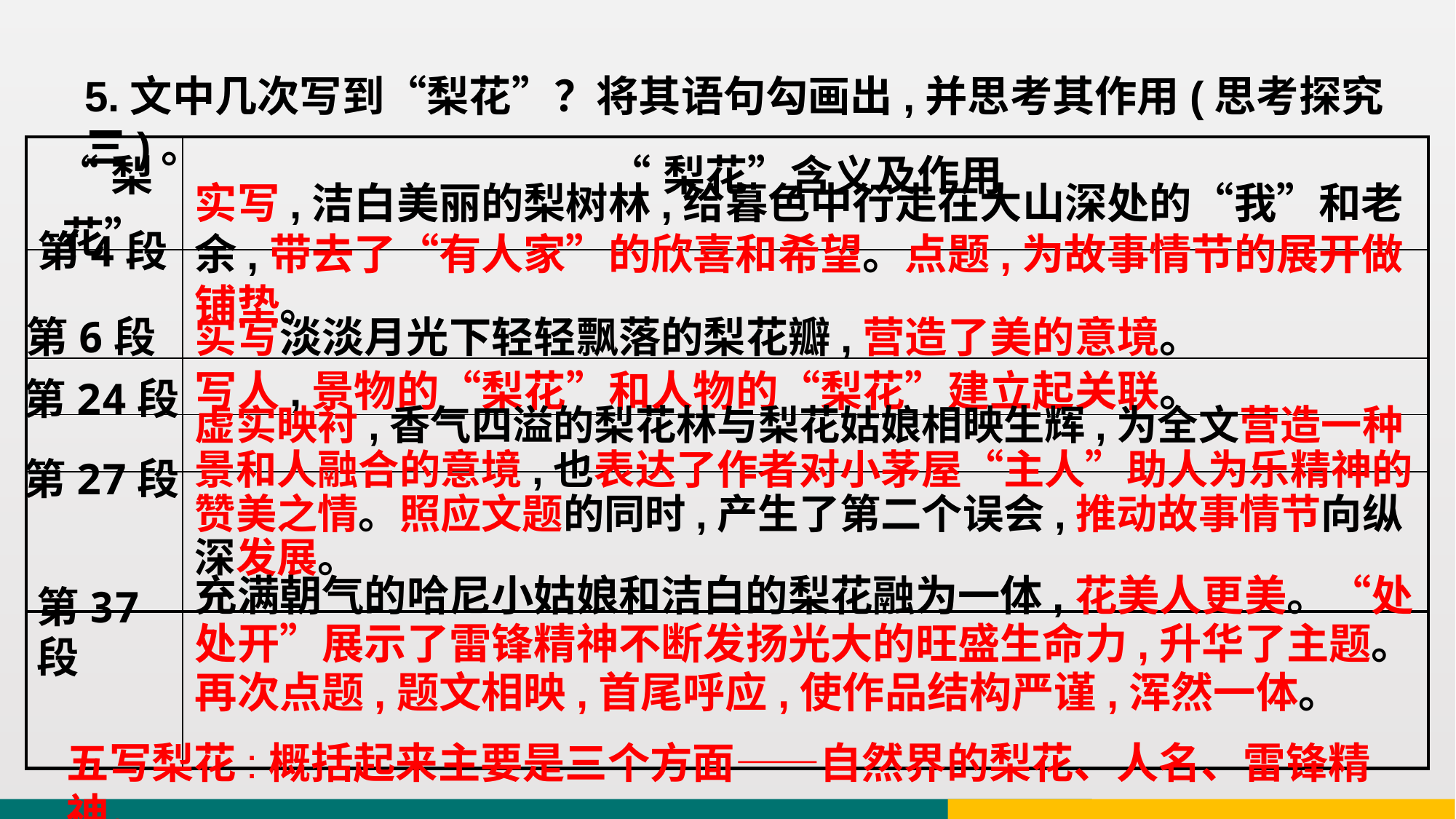

5.文中几次写到“梨花”？将其语句勾画出,并思考其作用(思考探究三)。
| “梨花” | “梨花”含义及作用 |
| --- | --- |
|  |  |
|  |  |
|  |  |
|  |  |
|  |  |
实写,洁白美丽的梨树林,给暮色中行走在大山深处的“我”和老余,带去了“有人家”的欣喜和希望。点题,为故事情节的展开做铺垫。
第4段
第6段
实写淡淡月光下轻轻飘落的梨花瓣,营造了美的意境。
写人,景物的“梨花”和人物的“梨花”建立起关联。
第24段
虚实映衬,香气四溢的梨花林与梨花姑娘相映生辉,为全文营造一种景和人融合的意境,也表达了作者对小茅屋“主人”助人为乐精神的赞美之情。照应文题的同时,产生了第二个误会,推动故事情节向纵深发展。
第27段
充满朝气的哈尼小姑娘和洁白的梨花融为一体,花美人更美。“处处开”展示了雷锋精神不断发扬光大的旺盛生命力,升华了主题。再次点题,题文相映,首尾呼应,使作品结构严谨,浑然一体。
第37段
五写梨花:概括起来主要是三个方面——自然界的梨花、人名、雷锋精神。